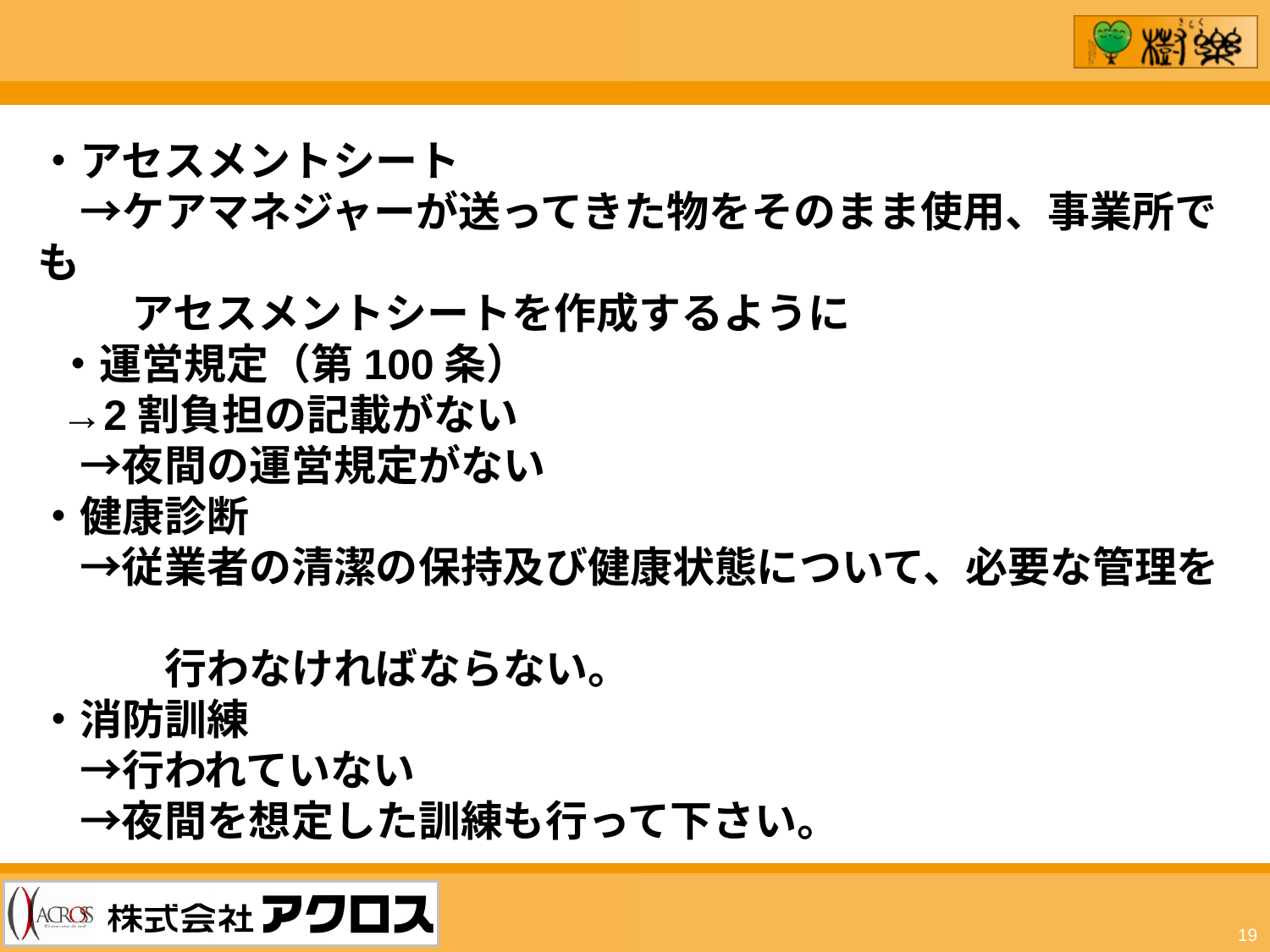

・アセスメントシート
　→ケアマネジャーが送ってきた物をそのまま使用、事業所でも
　　 アセスメントシートを作成するように
 ・運営規定（第100条）
  →2割負担の記載がない
　→夜間の運営規定がない
・健康診断
　→従業者の清潔の保持及び健康状態について、必要な管理を
　　　行わなければならない。
・消防訓練
　→行われていない
　→夜間を想定した訓練も行って下さい。

19